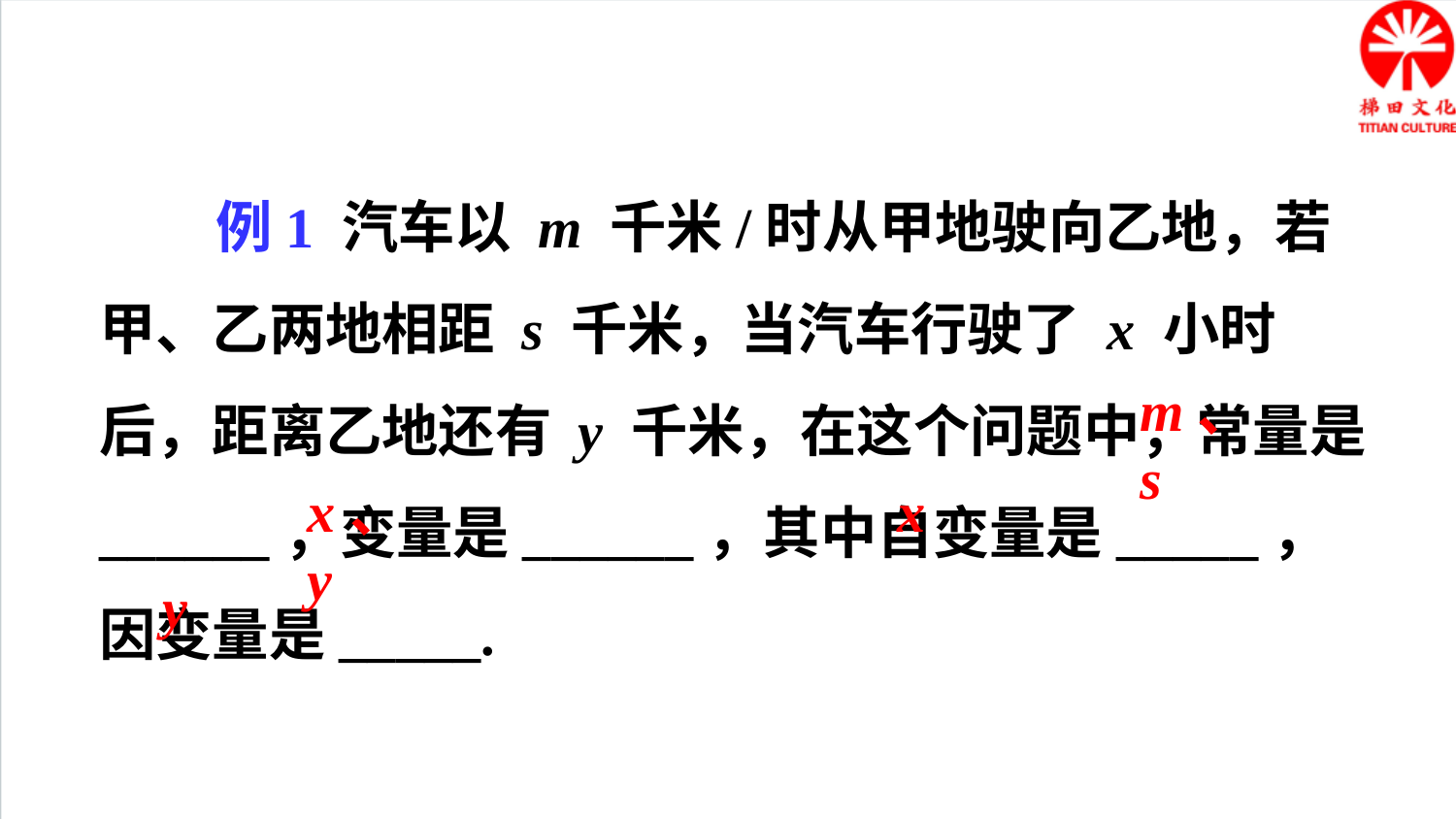

例1 汽车以 m 千米/时从甲地驶向乙地，若甲、乙两地相距 s 千米，当汽车行驶了 x 小时后，距离乙地还有 y 千米，在这个问题中，常量是______，变量是______，其中自变量是_____，因变量是_____.
m、s
x、y
x
y